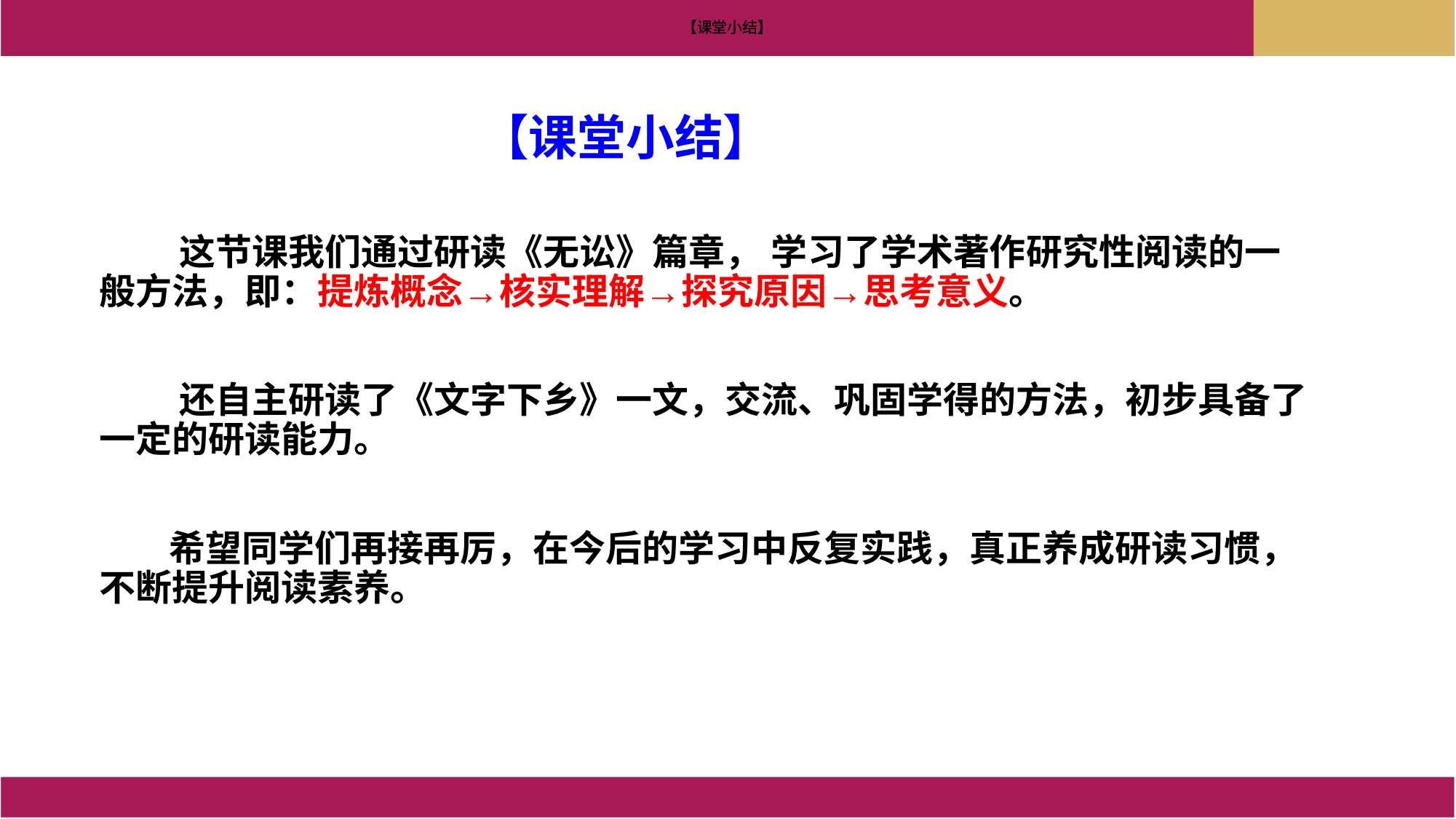

【课堂小结】
【课堂小结】
【课堂小结】

       这节课我们通过研读《无讼》篇章， 学习了学术著作研究性阅读的一般方法，即：提炼概念→核实理解→探究原因→思考意义。

       还自主研读了《文字下乡》一文，交流、巩固学得的方法，初步具备了一定的研读能力。

      希望同学们再接再厉，在今后的学习中反复实践，真正养成研读习惯，不断提升阅读素养。